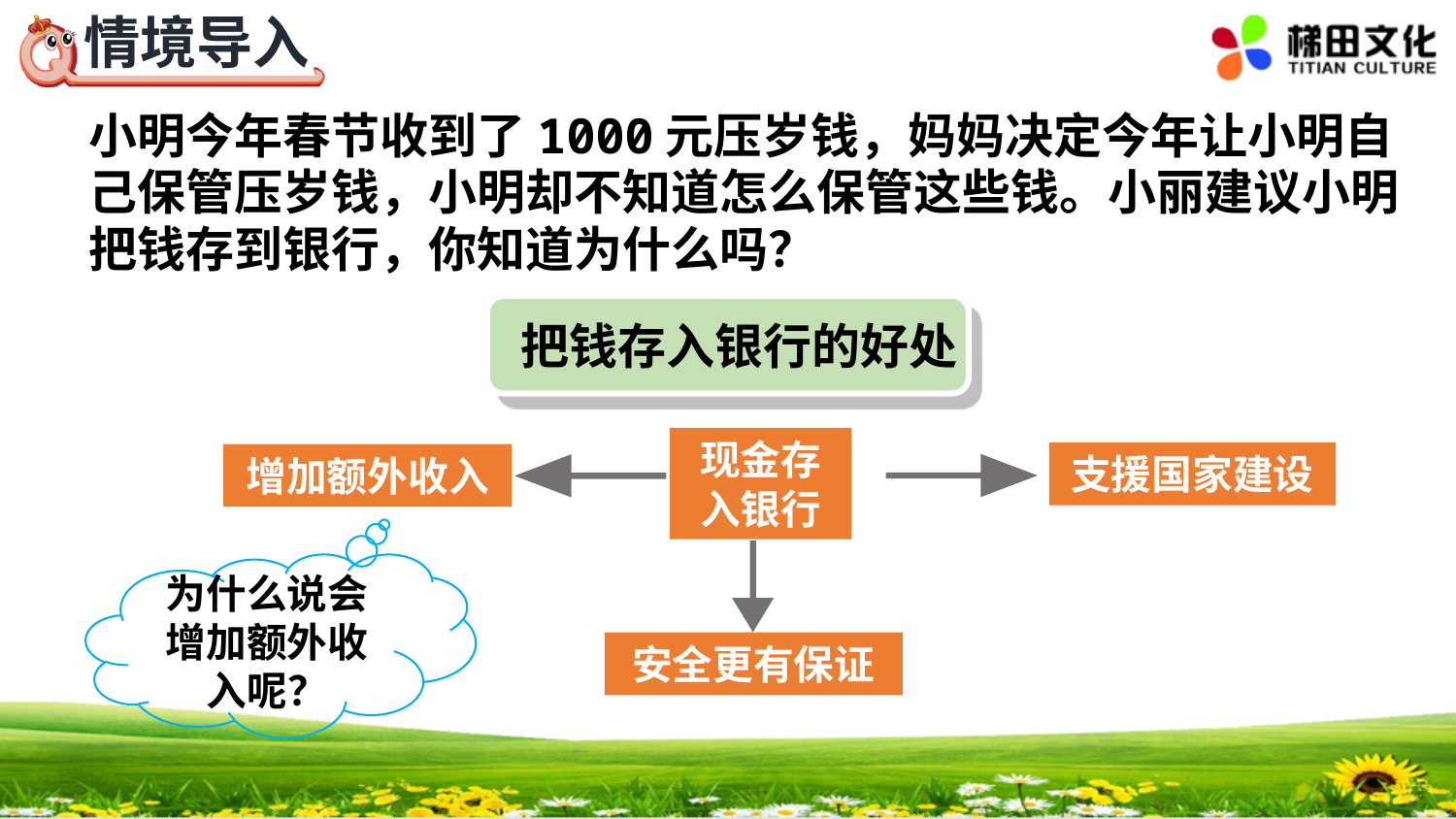

小明今年春节收到了1000元压岁钱，妈妈决定今年让小明自己保管压岁钱，小明却不知道怎么保管这些钱。小丽建议小明把钱存到银行，你知道为什么吗？
 把钱存入银行的好处
现金存入银行
支援国家建设
增加额外收入

为什么说会增加额外收入呢？

安全更有保证